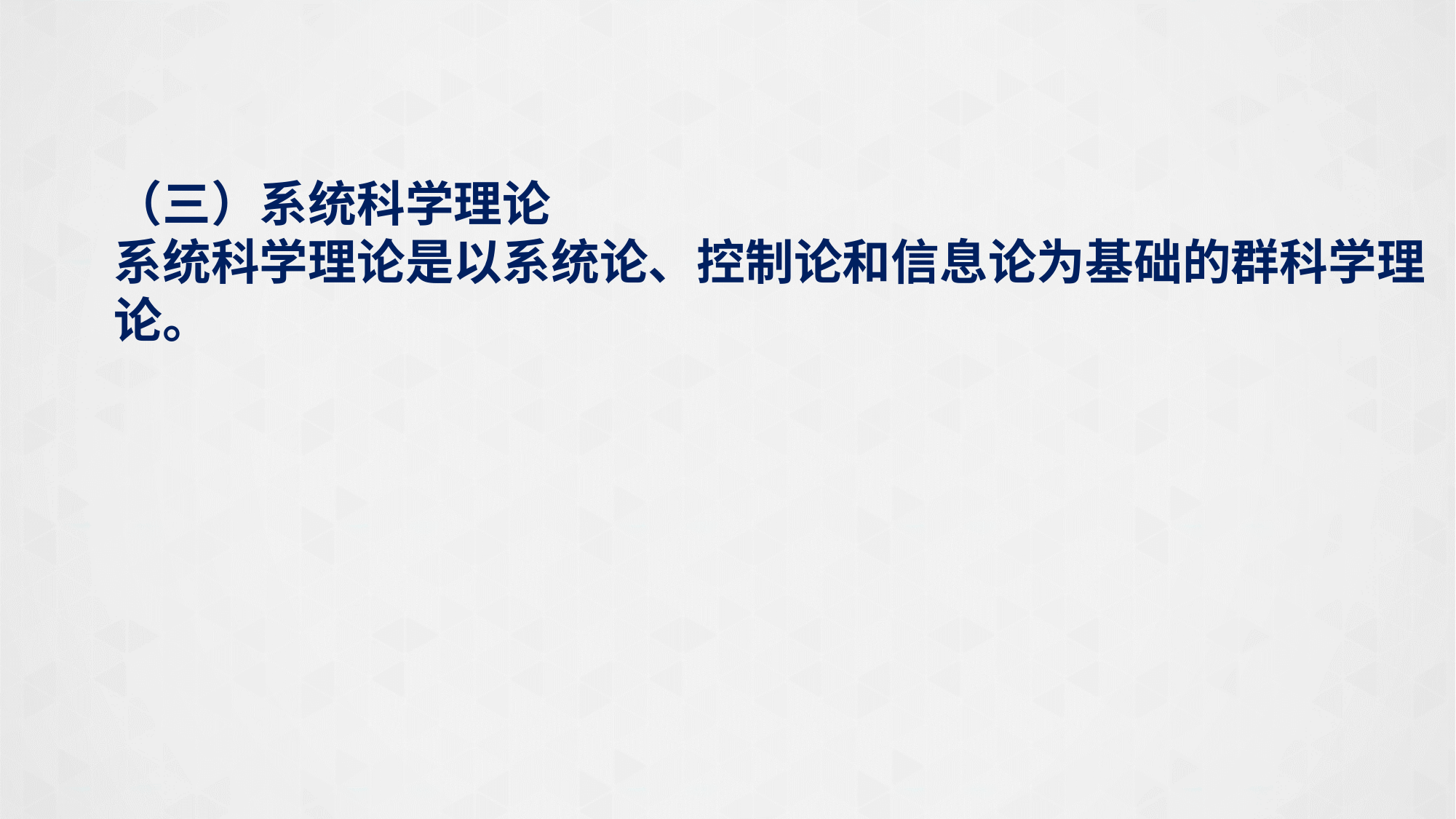

（三）系统科学理论
系统科学理论是以系统论、控制论和信息论为基础的群科学理论。